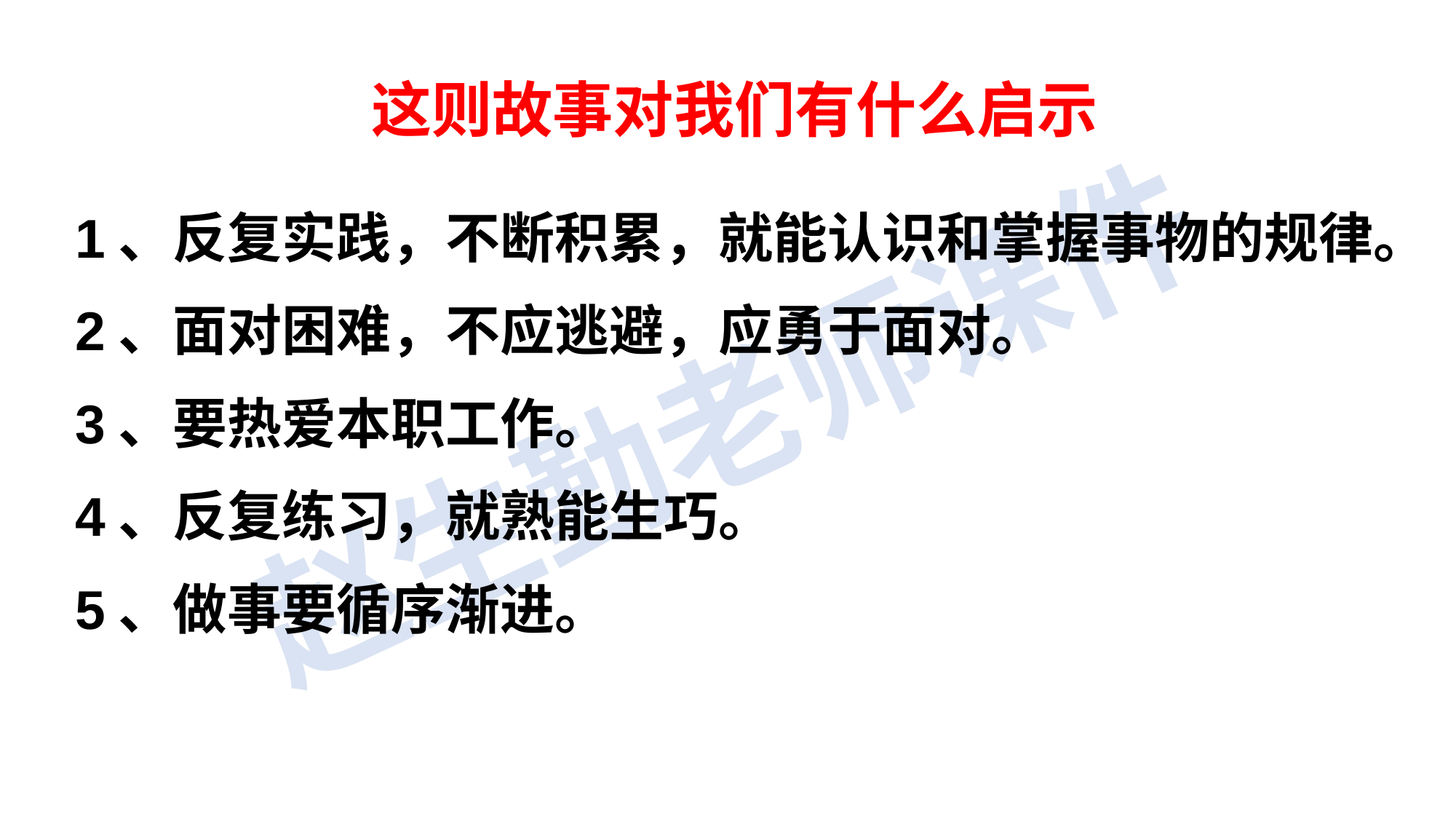

这则故事对我们有什么启示
1、反复实践，不断积累，就能认识和掌握事物的规律。
2、面对困难，不应逃避，应勇于面对。
3、要热爱本职工作。
4、反复练习，就熟能生巧。
5、做事要循序渐进。